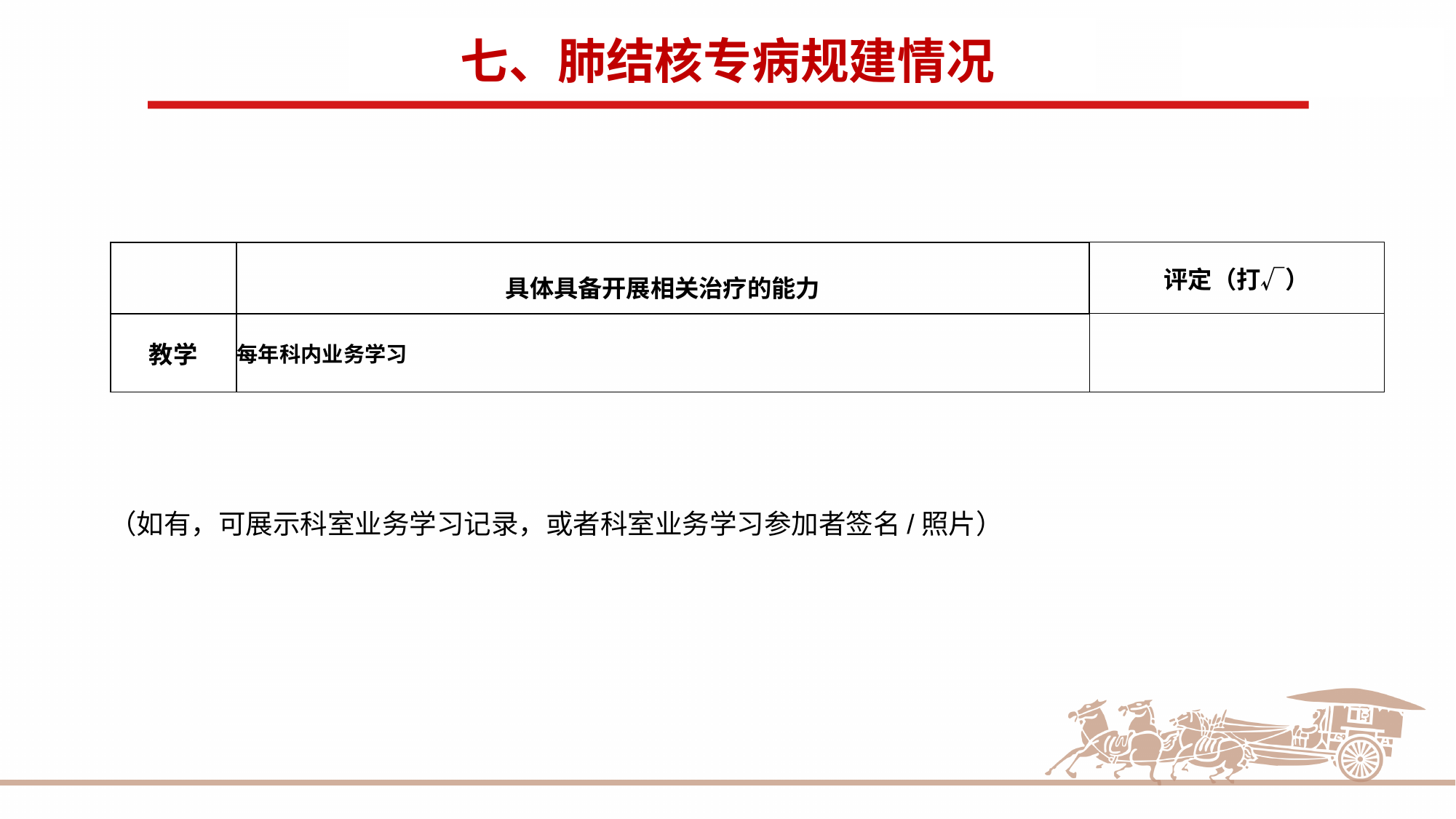

七、肺结核专病规建情况
|  | 具体具备开展相关治疗的能力 | 评定（打√） |
| --- | --- | --- |
| 教学 | 每年科内业务学习 |  |
（如有，可展示科室业务学习记录，或者科室业务学习参加者签名/照片）